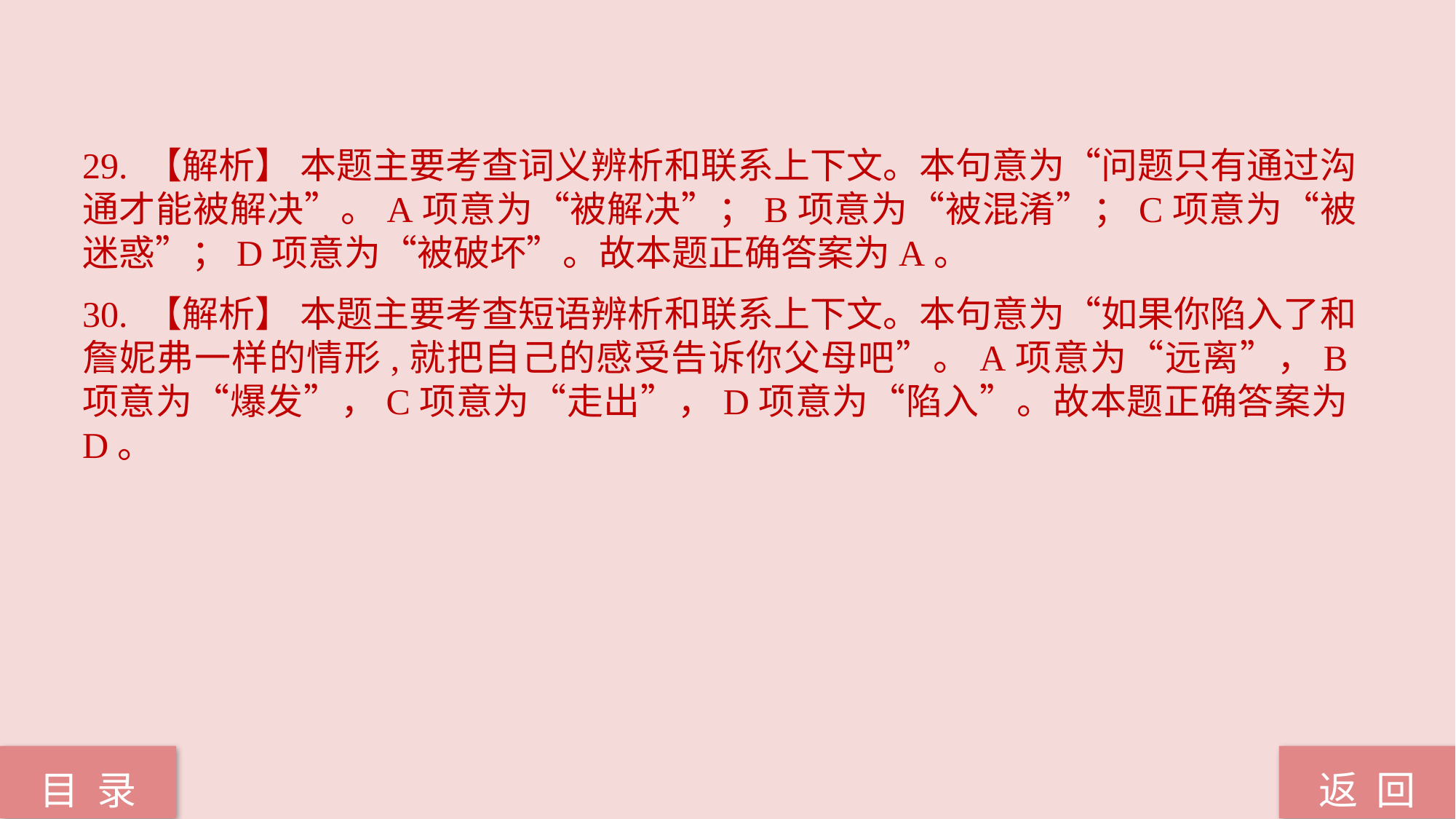

29. 【解析】 本题主要考查词义辨析和联系上下文。本句意为“问题只有通过沟通才能被解决”。A项意为“被解决”；B项意为“被混淆”；C项意为“被迷惑”；D项意为“被破坏”。故本题正确答案为A。
30. 【解析】 本题主要考查短语辨析和联系上下文。本句意为“如果你陷入了和詹妮弗一样的情形,就把自己的感受告诉你父母吧”。A项意为“远离”，B项意为“爆发”，C项意为“走出”，D项意为“陷入”。故本题正确答案为D。
返  回